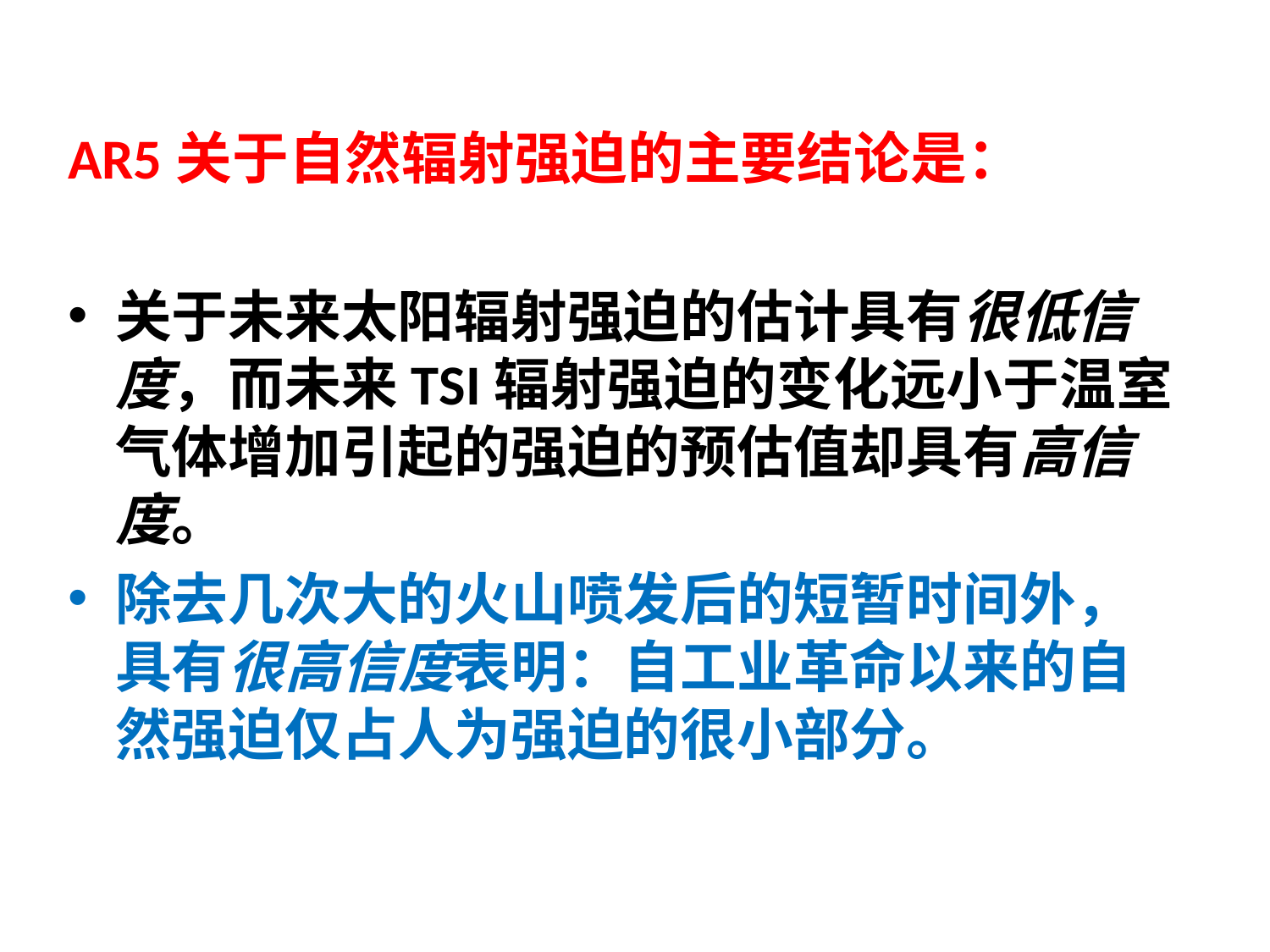

AR5关于自然辐射强迫的主要结论是：

关于未来太阳辐射强迫的估计具有很低信度，而未来TSI辐射强迫的变化远小于温室气体增加引起的强迫的预估值却具有高信度。
除去几次大的火山喷发后的短暂时间外，具有很高信度表明：自工业革命以来的自然强迫仅占人为强迫的很小部分。